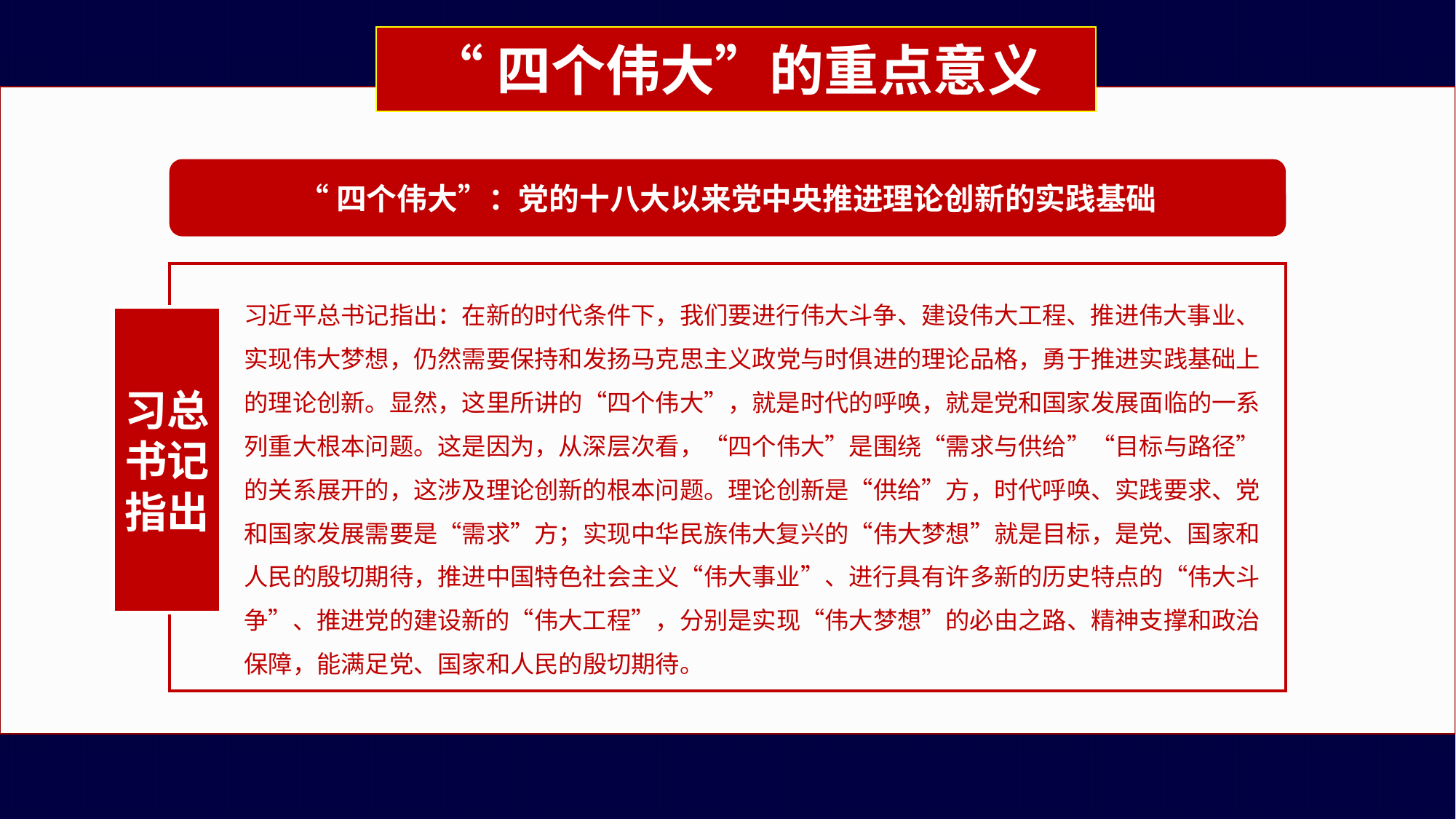

“四个伟大”的重点意义
“四个伟大”：党的十八大以来党中央推进理论创新的实践基础

习近平总书记指出：在新的时代条件下，我们要进行伟大斗争、建设伟大工程、推进伟大事业、实现伟大梦想，仍然需要保持和发扬马克思主义政党与时俱进的理论品格，勇于推进实践基础上的理论创新。显然，这里所讲的“四个伟大”，就是时代的呼唤，就是党和国家发展面临的一系列重大根本问题。这是因为，从深层次看，“四个伟大”是围绕“需求与供给”“目标与路径”的关系展开的，这涉及理论创新的根本问题。理论创新是“供给”方，时代呼唤、实践要求、党和国家发展需要是“需求”方；实现中华民族伟大复兴的“伟大梦想”就是目标，是党、国家和人民的殷切期待，推进中国特色社会主义“伟大事业”、进行具有许多新的历史特点的“伟大斗争”、推进党的建设新的“伟大工程”，分别是实现“伟大梦想”的必由之路、精神支撑和政治保障，能满足党、国家和人民的殷切期待。
习总书记指出